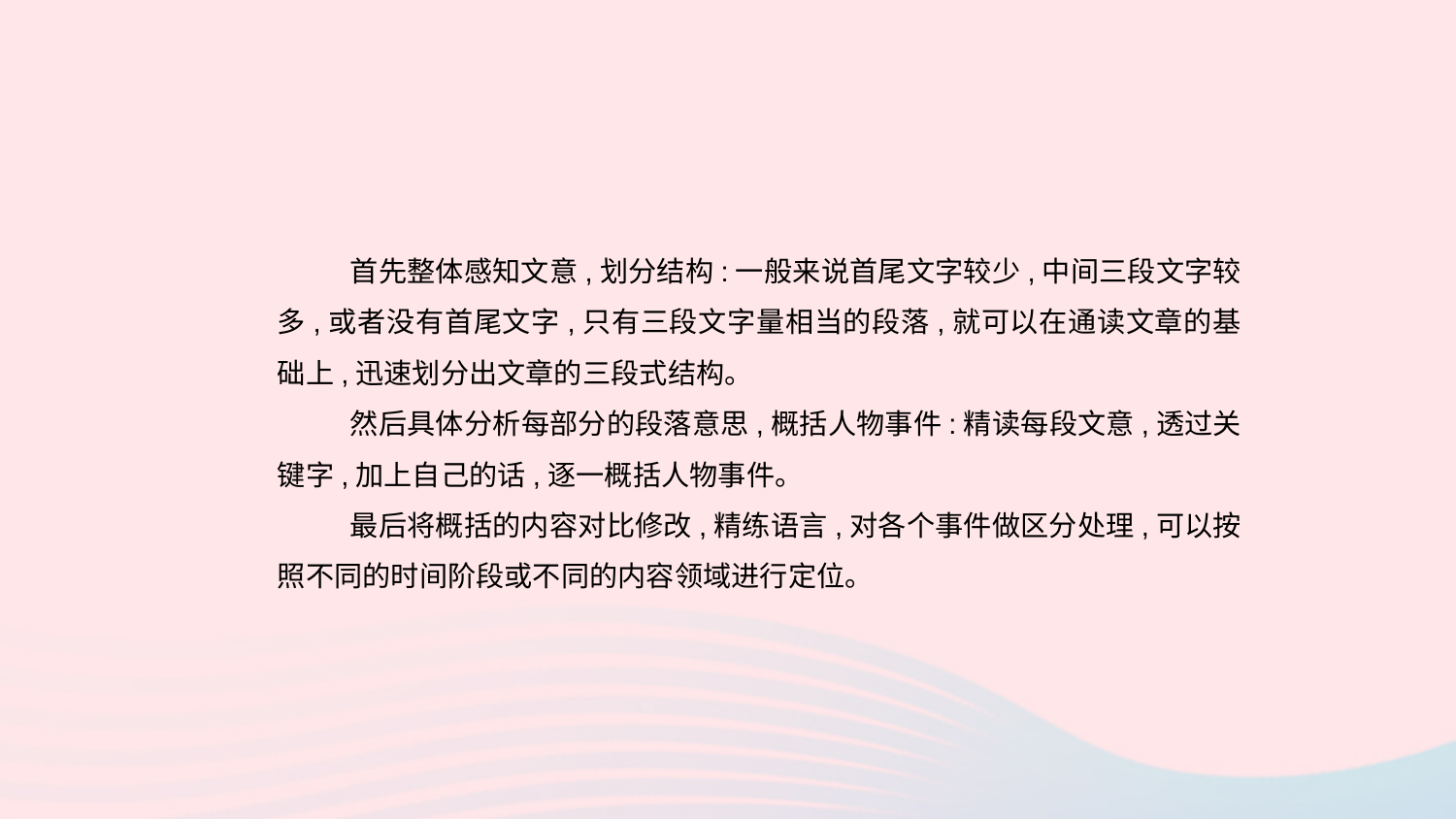

首先整体感知文意,划分结构:一般来说首尾文字较少,中间三段文字较多,或者没有首尾文字,只有三段文字量相当的段落,就可以在通读文章的基础上,迅速划分出文章的三段式结构。
然后具体分析每部分的段落意思,概括人物事件:精读每段文意,透过关键字,加上自己的话,逐一概括人物事件。
最后将概括的内容对比修改,精练语言,对各个事件做区分处理,可以按照不同的时间阶段或不同的内容领域进行定位。